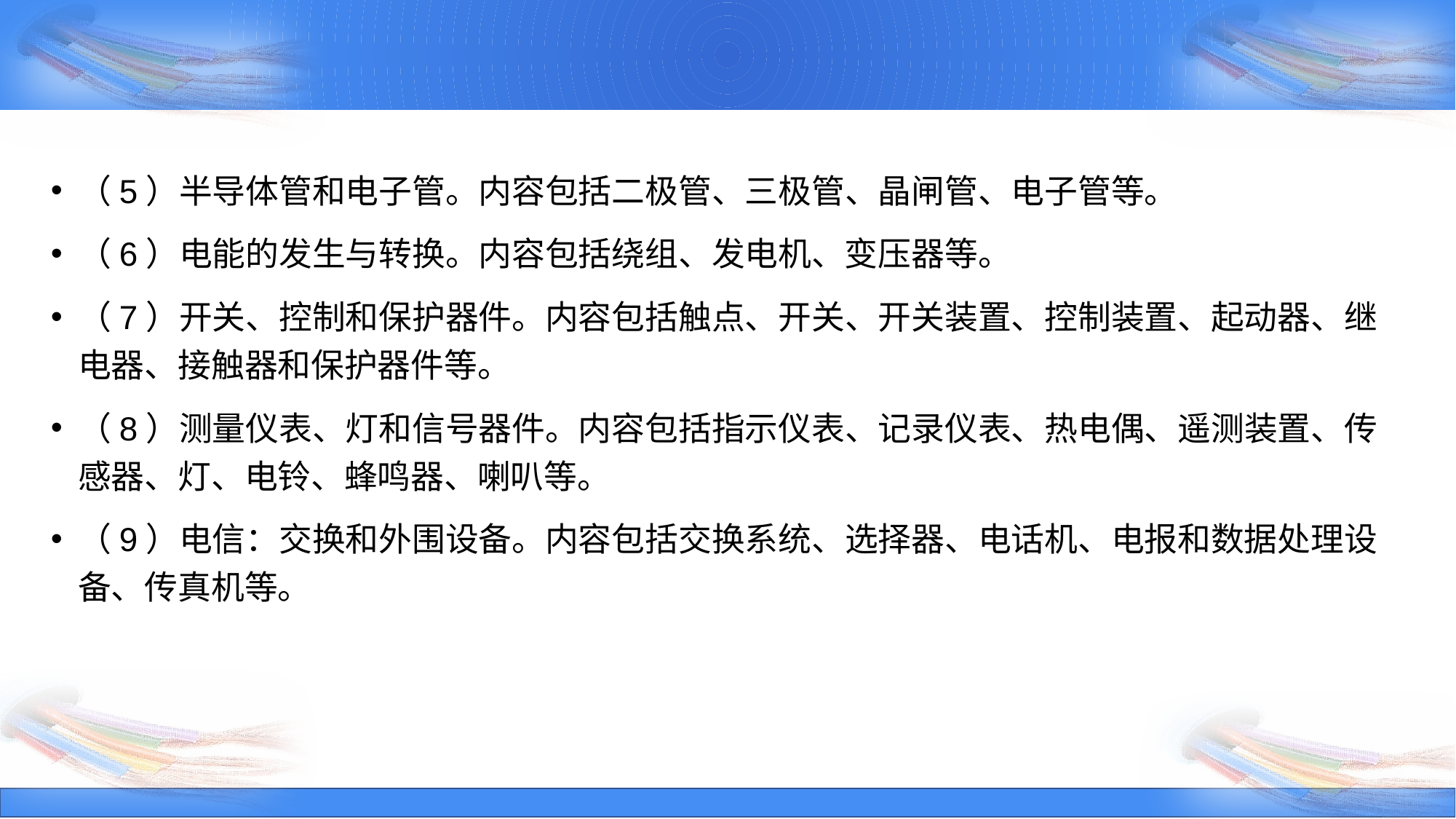

（5）半导体管和电子管。内容包括二极管、三极管、晶闸管、电子管等。
（6）电能的发生与转换。内容包括绕组、发电机、变压器等。
（7）开关、控制和保护器件。内容包括触点、开关、开关装置、控制装置、起动器、继电器、接触器和保护器件等。
（8）测量仪表、灯和信号器件。内容包括指示仪表、记录仪表、热电偶、遥测装置、传感器、灯、电铃、蜂鸣器、喇叭等。
（9）电信：交换和外围设备。内容包括交换系统、选择器、电话机、电报和数据处理设备、传真机等。